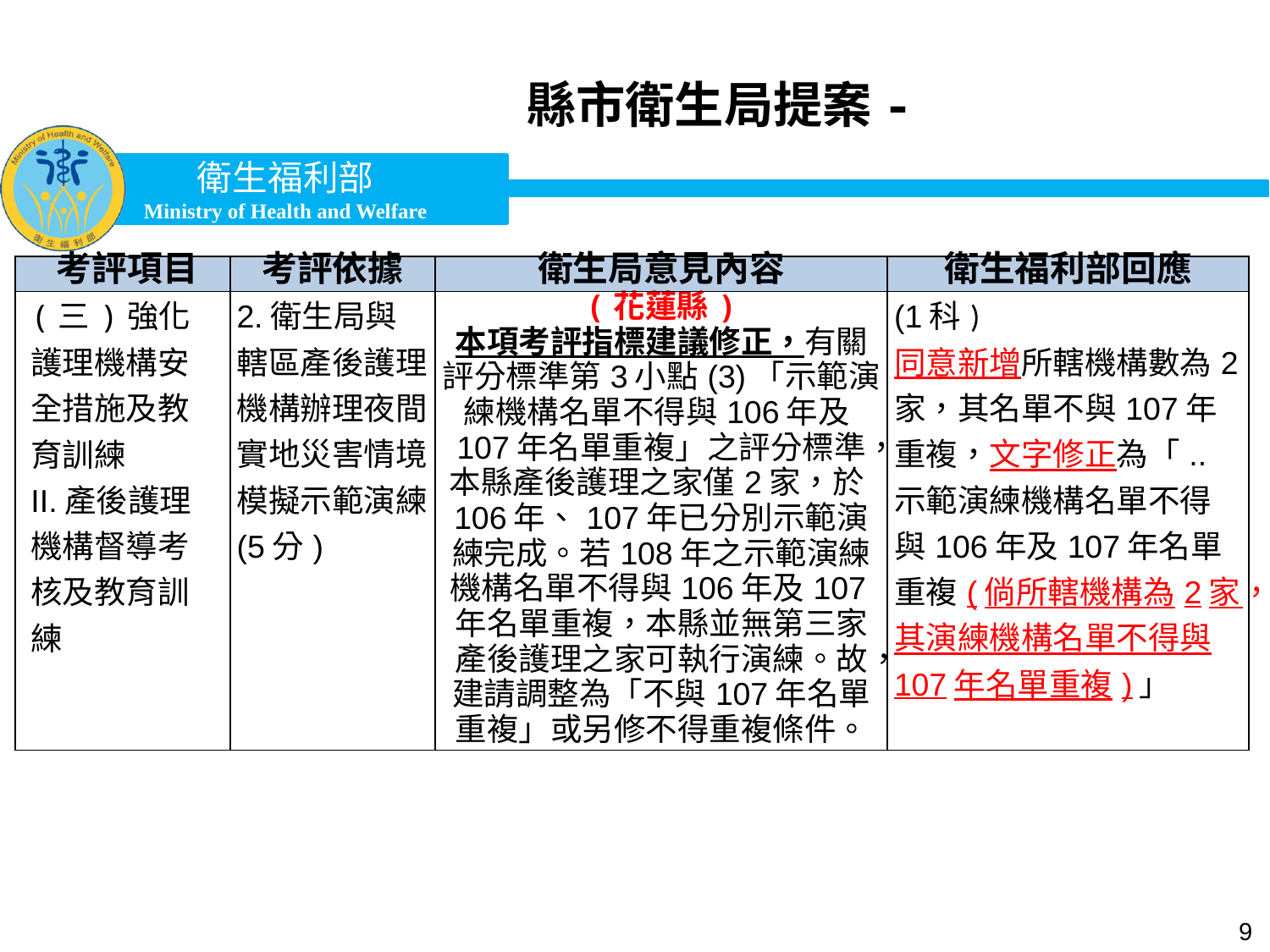

縣市衛生局提案-
| ­­考評項目 | 考評依據 | 衛生局意見內容 | 衛生福利部回應 |
| --- | --- | --- | --- |
| (三)強化護理機構安全措施及教育訓練 II.產後護理機構督導考核及教育訓練 | 2.衛生局與轄區產後護理機構辦理夜間實地災害情境模擬示範演練(5分) | (花蓮縣) 本項考評指標建議修正，有關評分標準第3小點(3)「示範演練機構名單不得與106年及107年名單重複」之評分標準，本縣產後護理之家僅2家，於106年、107年已分別示範演練完成。若108年之示範演練機構名單不得與106年及107年名單重複，本縣並無第三家產後護理之家可執行演練。故，建請調整為「不與107年名單重複」或另修不得重複條件。 | (1科) 同意新增所轄機構數為2家，其名單不與107年重複，文字修正為「.. 示範演練機構名單不得與106年及107年名單重複(倘所轄機構為2家，其演練機構名單不得與107年名單重複)」 |
9